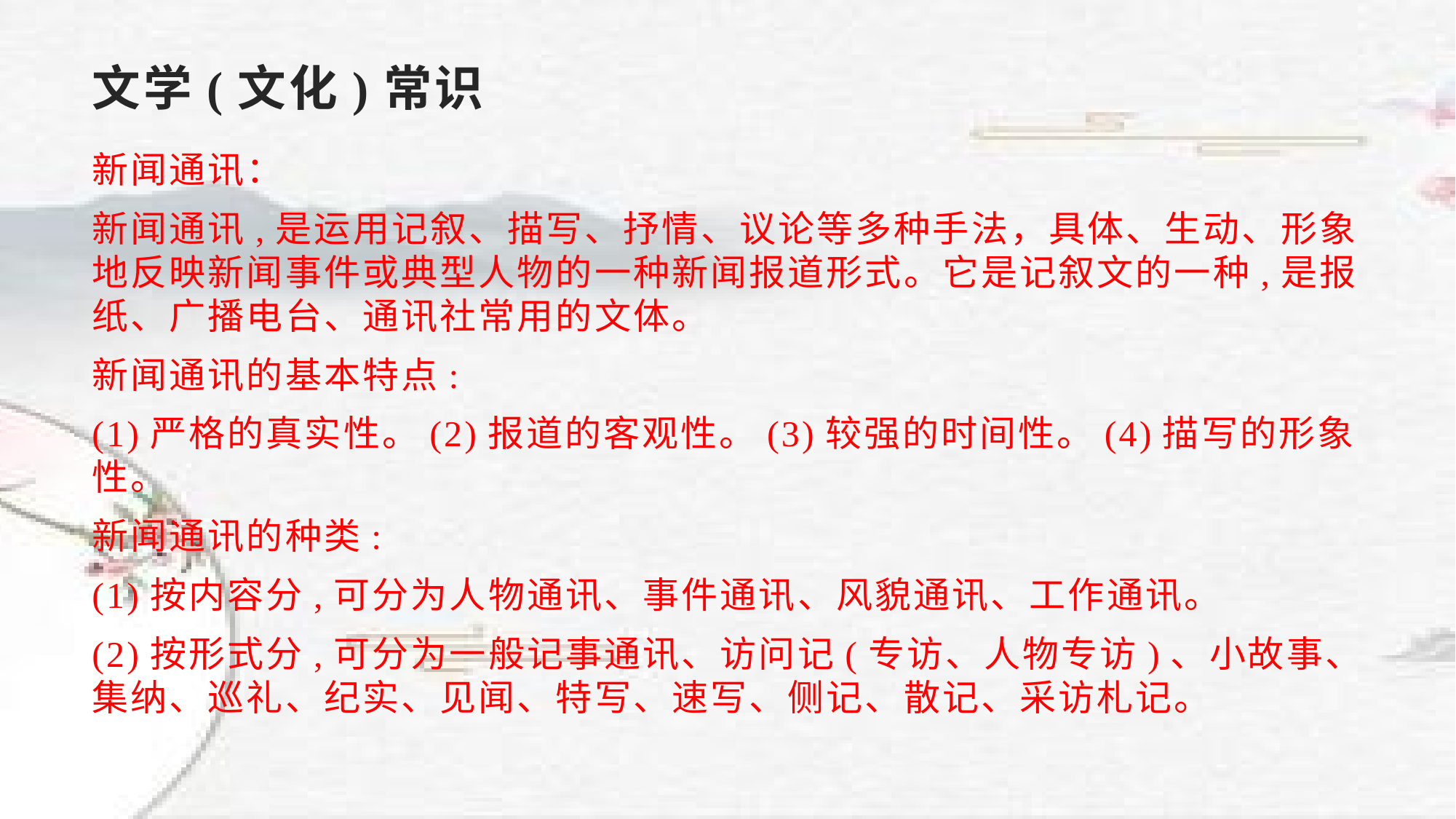

# 文学(文化)常识
新闻通讯：
新闻通讯,是运用记叙、描写、抒情、议论等多种手法，具体、生动、形象地反映新闻事件或典型人物的一种新闻报道形式。它是记叙文的一种,是报纸、广播电台、通讯社常用的文体。
新闻通讯的基本特点:
(1)严格的真实性。(2)报道的客观性。(3)较强的时间性。(4)描写的形象性。
新闻通讯的种类:
(1)按内容分,可分为人物通讯、事件通讯、风貌通讯、工作通讯。
(2)按形式分,可分为一般记事通讯、访问记(专访、人物专访)、小故事、集纳、巡礼、纪实、见闻、特写、速写、侧记、散记、采访札记。